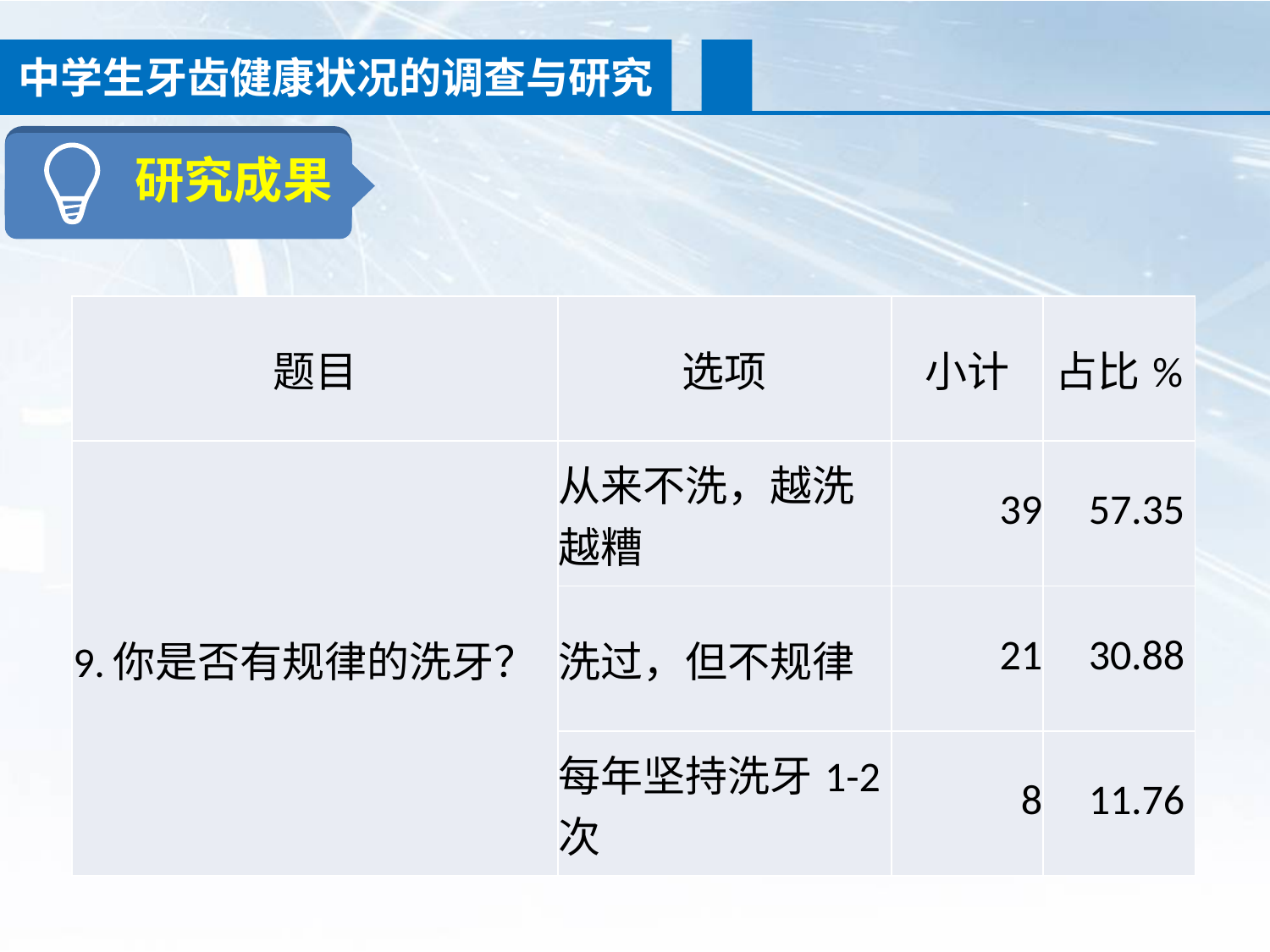

中学生牙齿健康状况的调查与研究

研究成果
| 题目 | 选项 | 小计 | 占比% |
| --- | --- | --- | --- |
| 9.你是否有规律的洗牙？ | 从来不洗，越洗越糟 | 39 | 57.35 |
|  | 洗过，但不规律 | 21 | 30.88 |
|  | 每年坚持洗牙1-2次 | 8 | 11.76 |